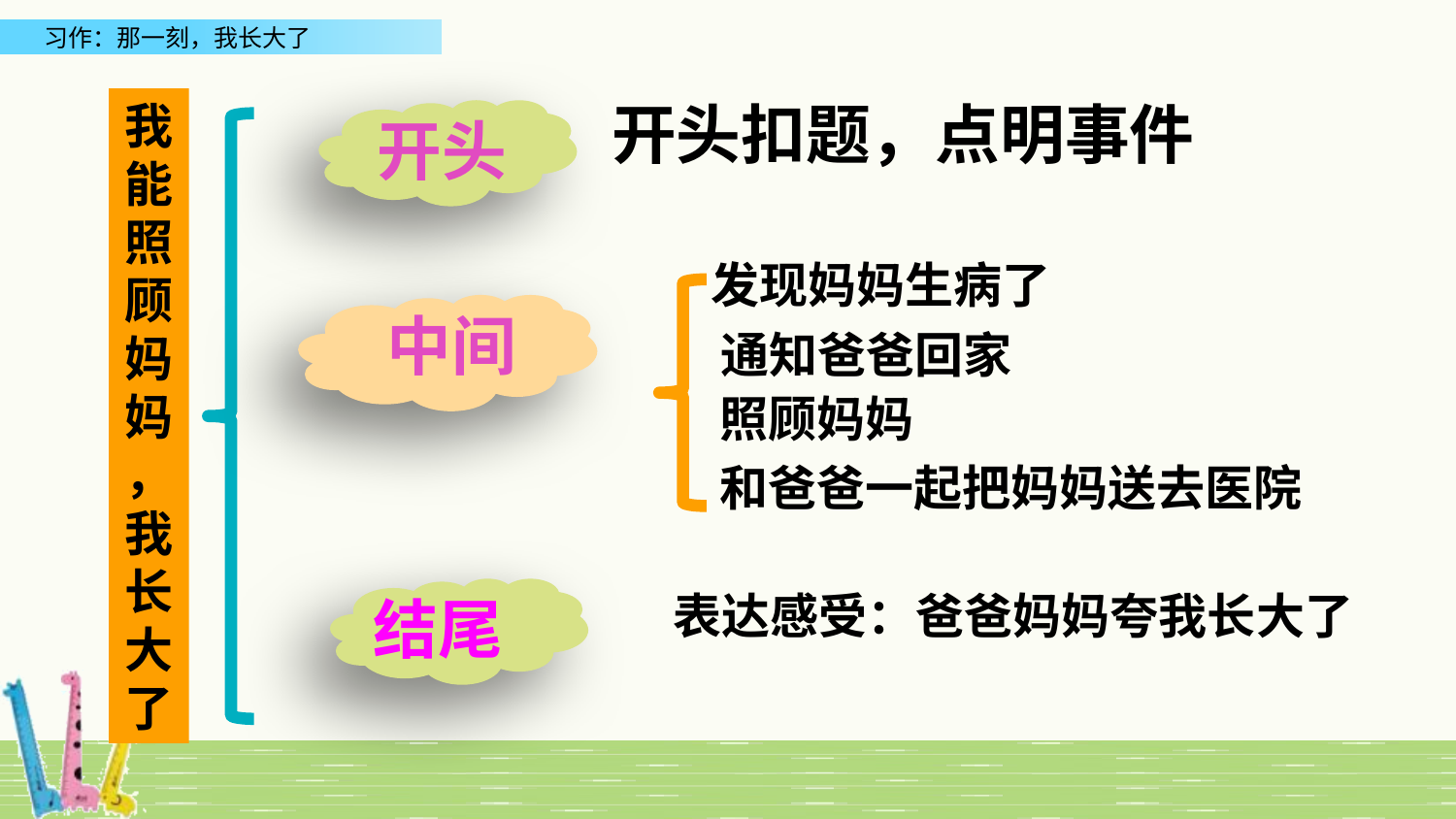

开头扣题，点明事件
我能照顾妈妈
，我长大了

开头

发现妈妈生病了

中间
通知爸爸回家
照顾妈妈
和爸爸一起把妈妈送去医院

结尾
表达感受：爸爸妈妈夸我长大了